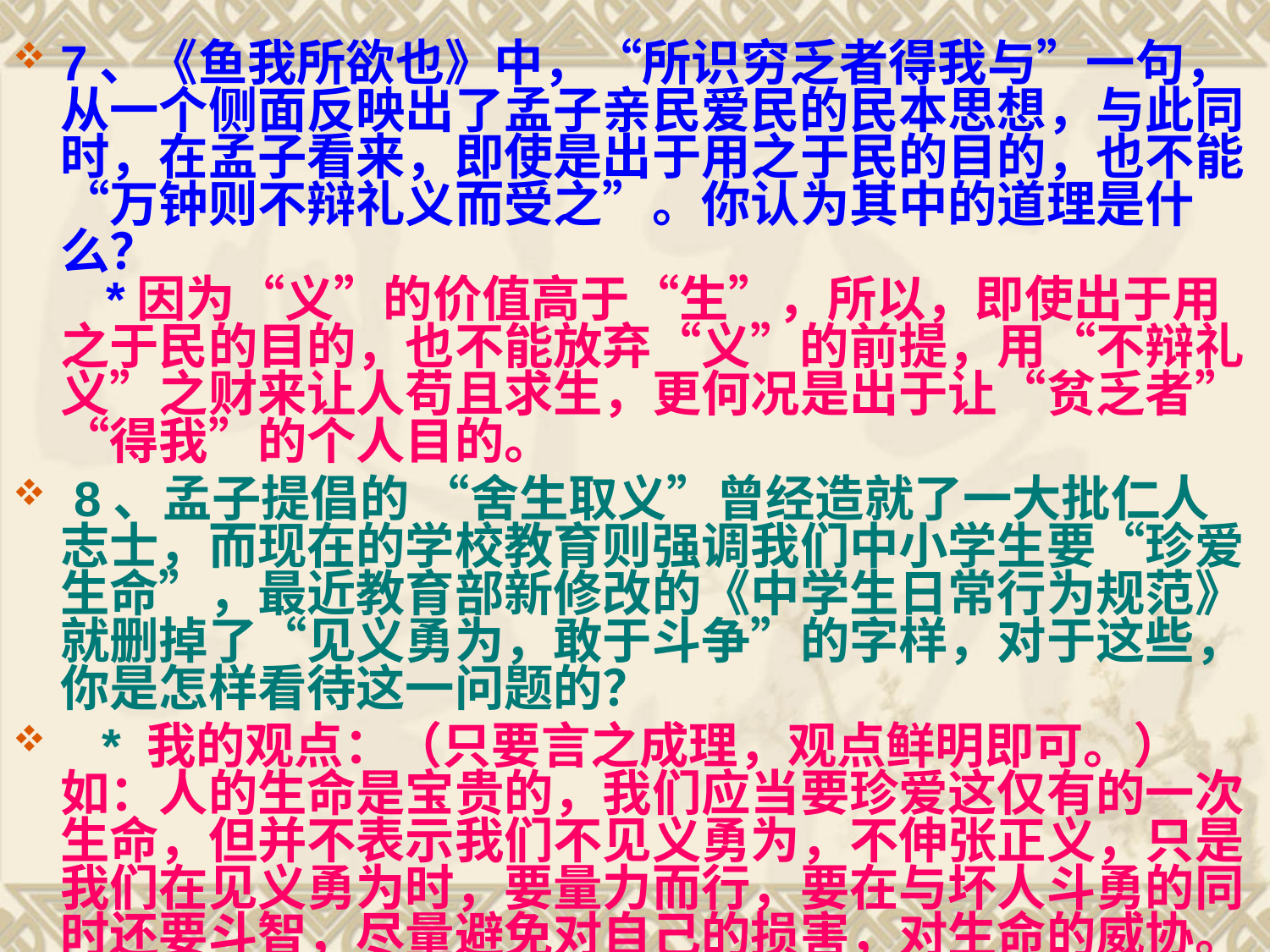

7、《鱼我所欲也》中，“所识穷乏者得我与”一句，从一个侧面反映出了孟子亲民爱民的民本思想，与此同时，在孟子看来，即使是出于用之于民的目的，也不能“万钟则不辩礼义而受之”。你认为其中的道理是什么？
   *因为“义”的价值高于“生”，所以，即使出于用之于民的目的，也不能放弃“义”的前提，用“不辩礼义”之财来让人苟且求生，更何况是出于让“贫乏者”“得我”的个人目的。
 8、孟子提倡的 “舍生取义”曾经造就了一大批仁人志士，而现在的学校教育则强调我们中小学生要“珍爱生命”，最近教育部新修改的《中学生日常行为规范》就删掉了“见义勇为，敢于斗争”的字样，对于这些，你是怎样看待这一问题的？
   * 我的观点：（只要言之成理，观点鲜明即可。）如：人的生命是宝贵的，我们应当要珍爱这仅有的一次生命，但并不表示我们不见义勇为，不伸张正义，只是我们在见义勇为时，要量力而行，要在与坏人斗勇的同时还要斗智，尽量避免对自己的损害，对生命的威协。